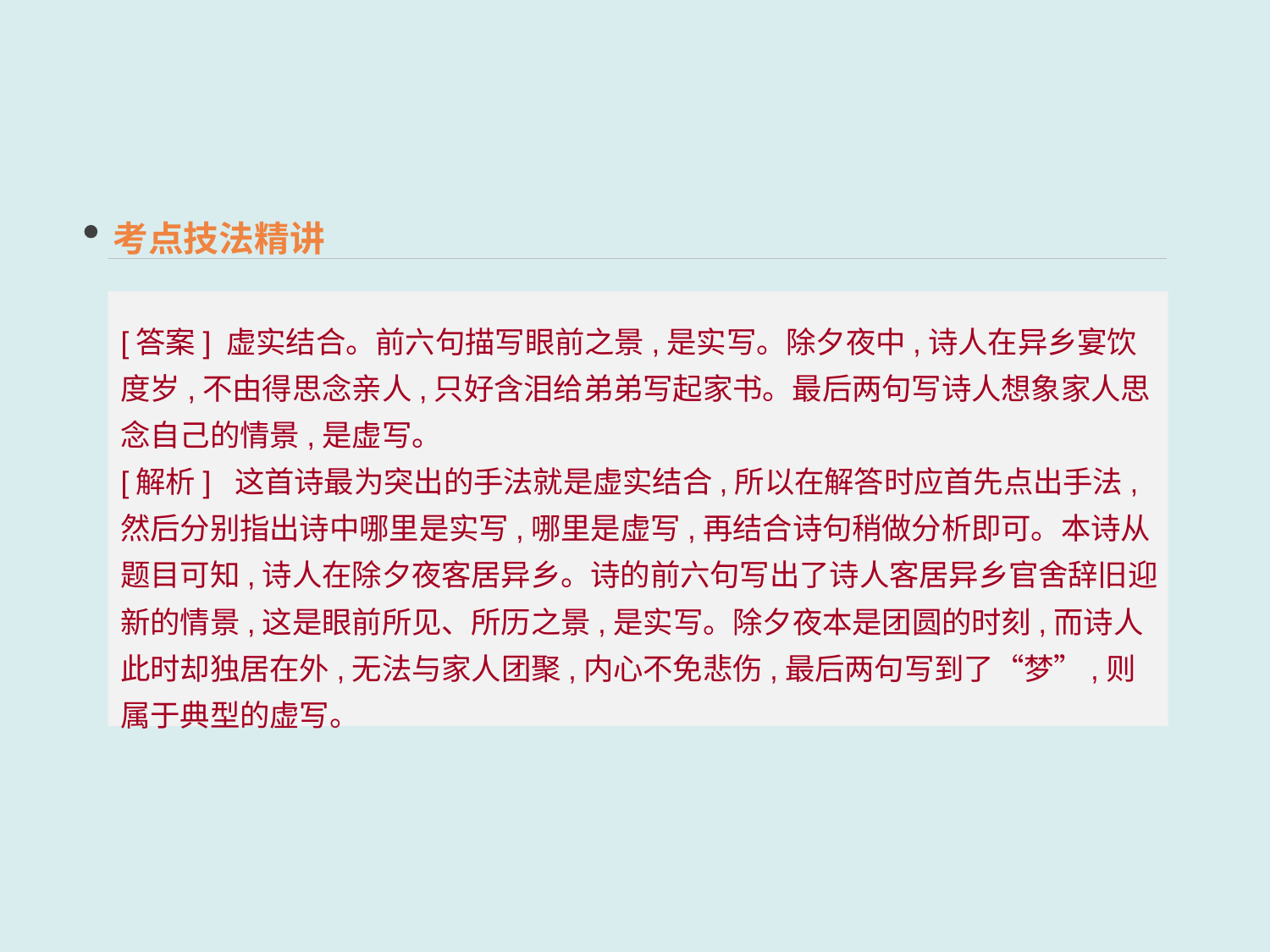

考点技法精讲

[答案] 虚实结合。前六句描写眼前之景,是实写。除夕夜中,诗人在异乡宴饮度岁,不由得思念亲人,只好含泪给弟弟写起家书。最后两句写诗人想象家人思念自己的情景,是虚写。
[解析]  这首诗最为突出的手法就是虚实结合,所以在解答时应首先点出手法,然后分别指出诗中哪里是实写,哪里是虚写,再结合诗句稍做分析即可。本诗从题目可知,诗人在除夕夜客居异乡。诗的前六句写出了诗人客居异乡官舍辞旧迎新的情景,这是眼前所见、所历之景,是实写。除夕夜本是团圆的时刻,而诗人此时却独居在外,无法与家人团聚,内心不免悲伤,最后两句写到了“梦”,则属于典型的虚写。